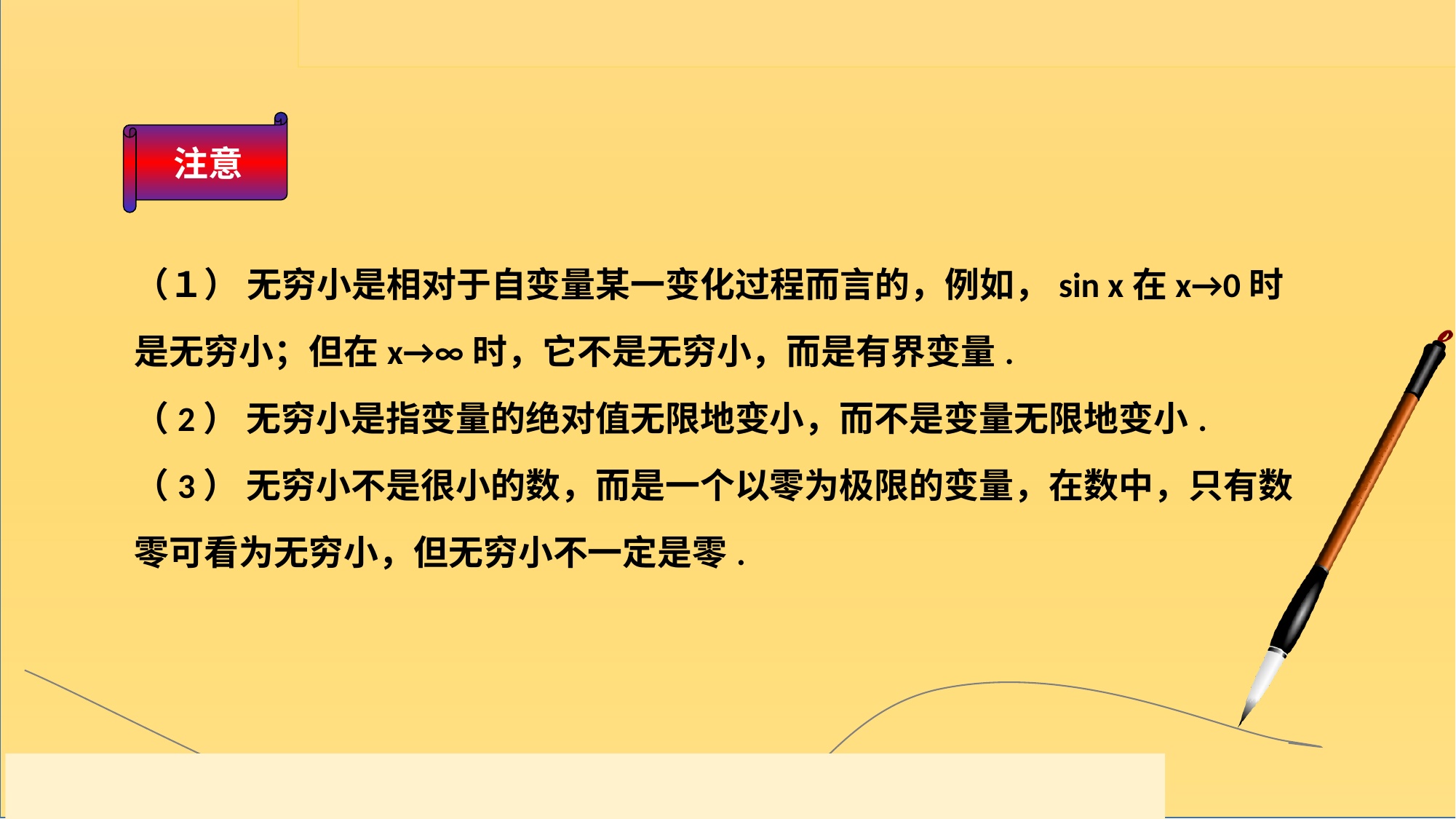

注意
（１） 无穷小是相对于自变量某一变化过程而言的，例如，sin x在x→0时是无穷小；但在x→∞时，它不是无穷小，而是有界变量.
（2） 无穷小是指变量的绝对值无限地变小，而不是变量无限地变小.
（3） 无穷小不是很小的数，而是一个以零为极限的变量，在数中，只有数零可看为无穷小，但无穷小不一定是零.